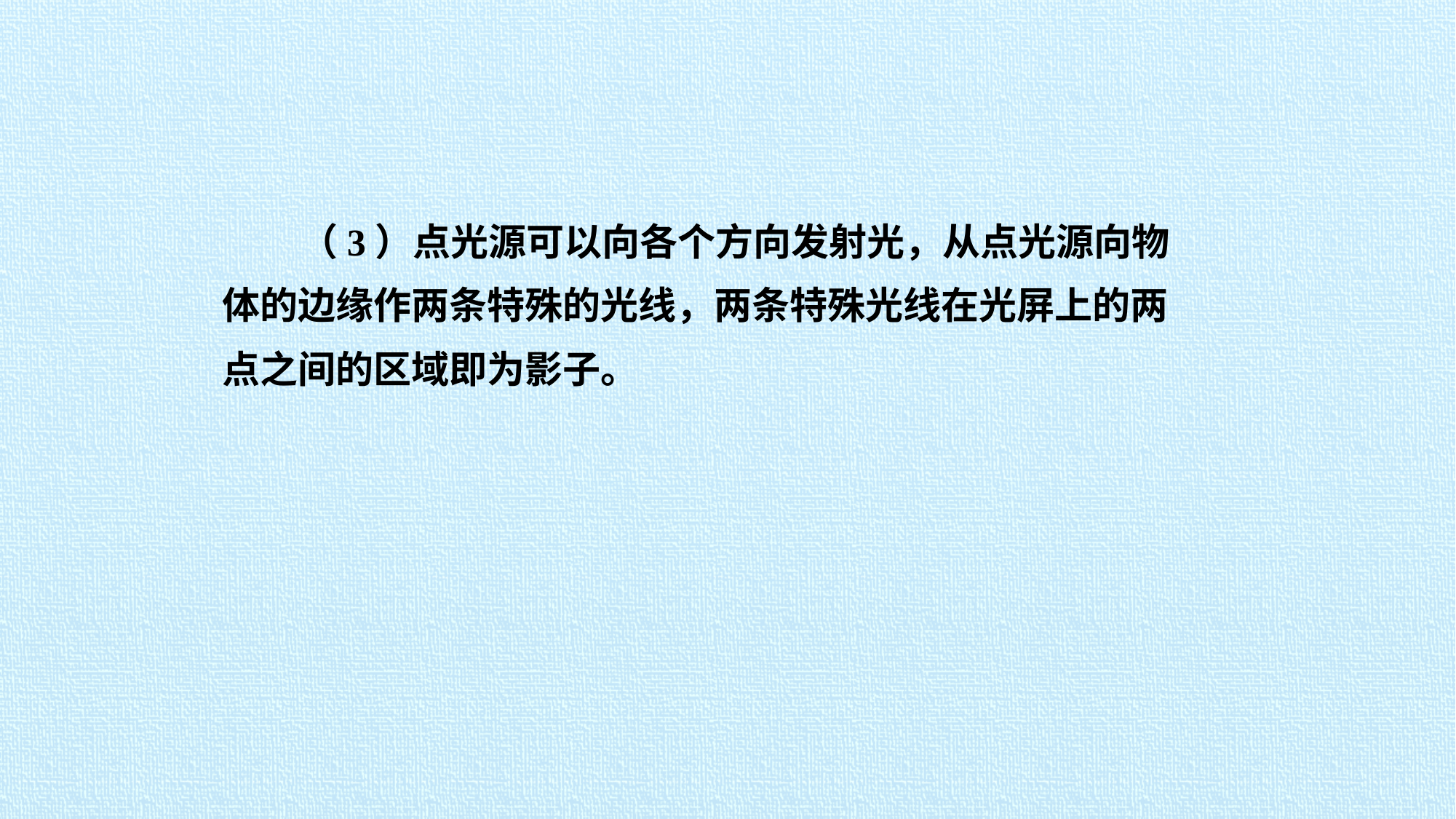

（3）点光源可以向各个方向发射光，从点光源向物体的边缘作两条特殊的光线，两条特殊光线在光屏上的两点之间的区域即为影子。